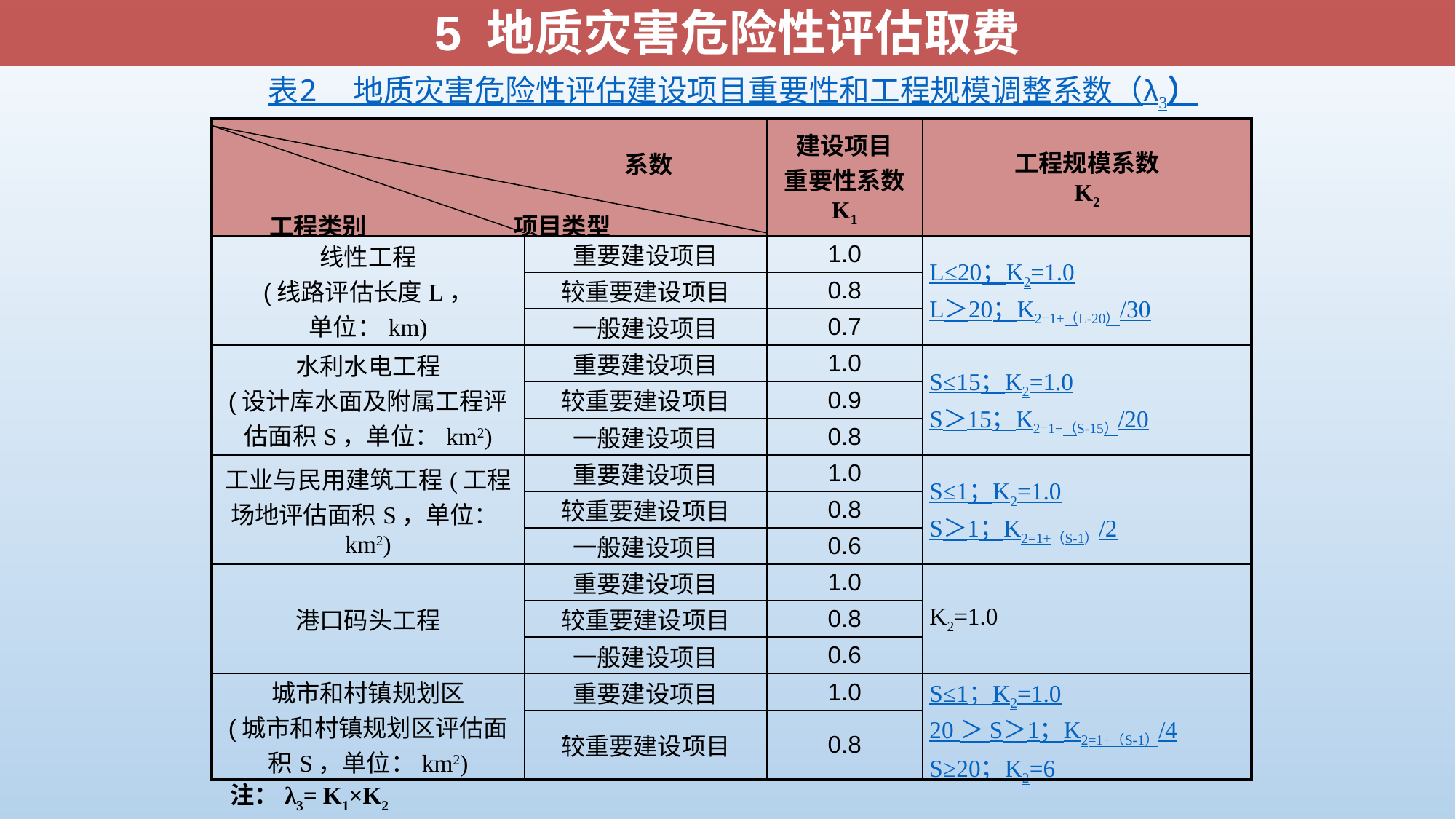

5 地质灾害危险性评估取费
表2  地质灾害危险性评估建设项目重要性和工程规模调整系数（λ3）
| 系数 工程类别 项目类型 |  | 建设项目 重要性系数 K1 | 工程规模系数 K2 |
| --- | --- | --- | --- |
| 线性工程 (线路评估长度L， 单位：km) | 重要建设项目 | 1.0 | L≤20；K2=1.0 L＞20；K2=1+（L-20）/30 |
|  | 较重要建设项目 | 0.8 |  |
|  | 一般建设项目 | 0.7 |  |
| 水利水电工程 (设计库水面及附属工程评估面积S，单位：km2) | 重要建设项目 | 1.0 | S≤15；K2=1.0 S＞15；K2=1+（S-15）/20 |
|  | 较重要建设项目 | 0.9 |  |
|  | 一般建设项目 | 0.8 |  |
| 工业与民用建筑工程(工程场地评估面积S，单位：km2) | 重要建设项目 | 1.0 | S≤1；K2=1.0 S＞1；K2=1+（S-1）/2 |
|  | 较重要建设项目 | 0.8 |  |
|  | 一般建设项目 | 0.6 |  |
| 港口码头工程 | 重要建设项目 | 1.0 | K2=1.0 |
|  | 较重要建设项目 | 0.8 |  |
|  | 一般建设项目 | 0.6 |  |
| 城市和村镇规划区 (城市和村镇规划区评估面积S，单位：km2) | 重要建设项目 | 1.0 | S≤1；K2=1.0 20 ＞ S＞1；K2=1+（S-1）/4 S≥20；K2=6 |
|  | 较重要建设项目 | 0.8 |  |

注：λ3= K1×K2